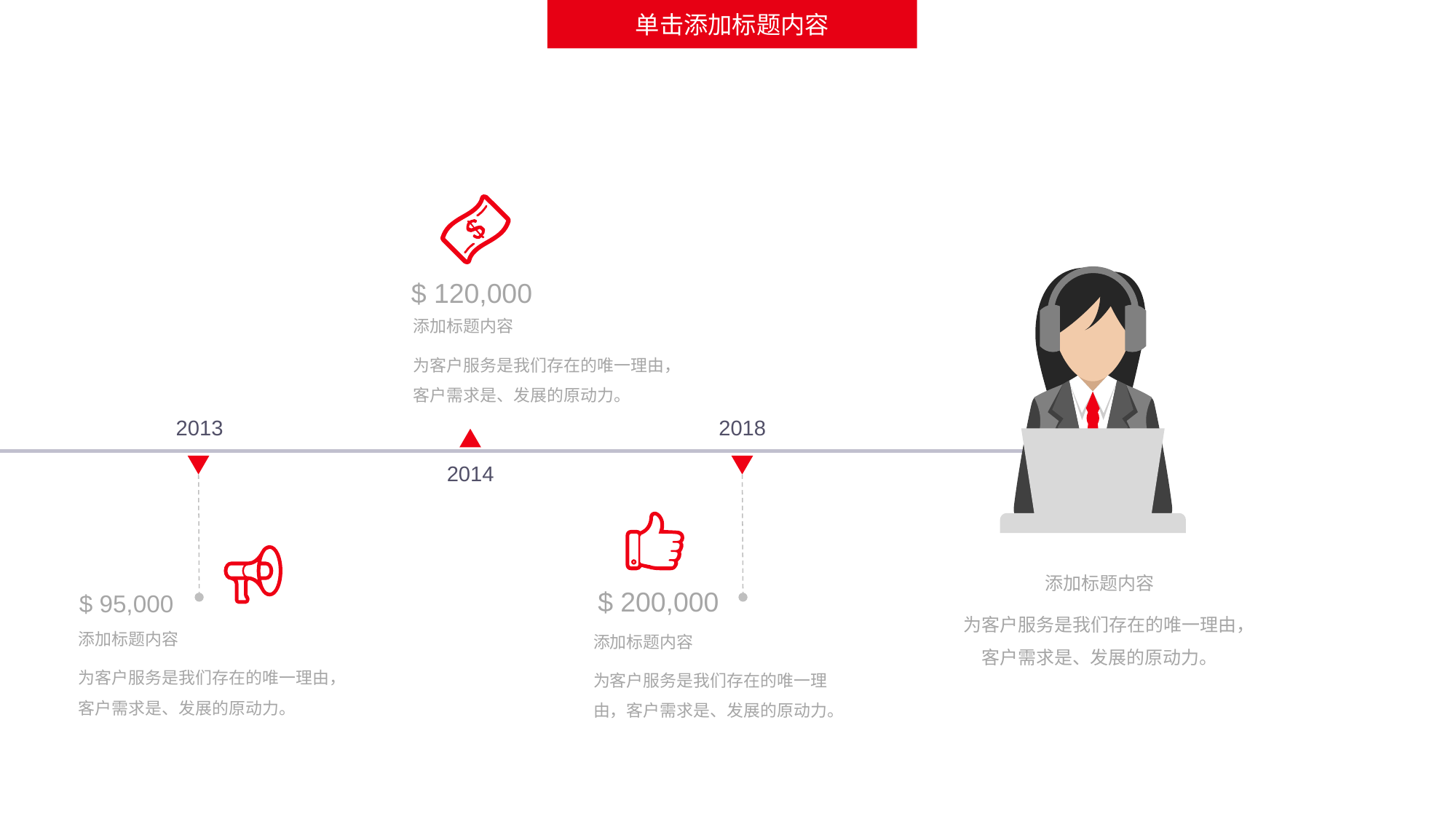

单击添加标题内容

$ 120,000
添加标题内容
为客户服务是我们存在的唯一理由，客户需求是、发展的原动力。
2013
2018

2014

添加标题内容
为客户服务是我们存在的唯一理由，客户需求是、发展的原动力。
$ 200,000
$ 95,000
添加标题内容
为客户服务是我们存在的唯一理由，客户需求是、发展的原动力。
添加标题内容
为客户服务是我们存在的唯一理由，客户需求是、发展的原动力。